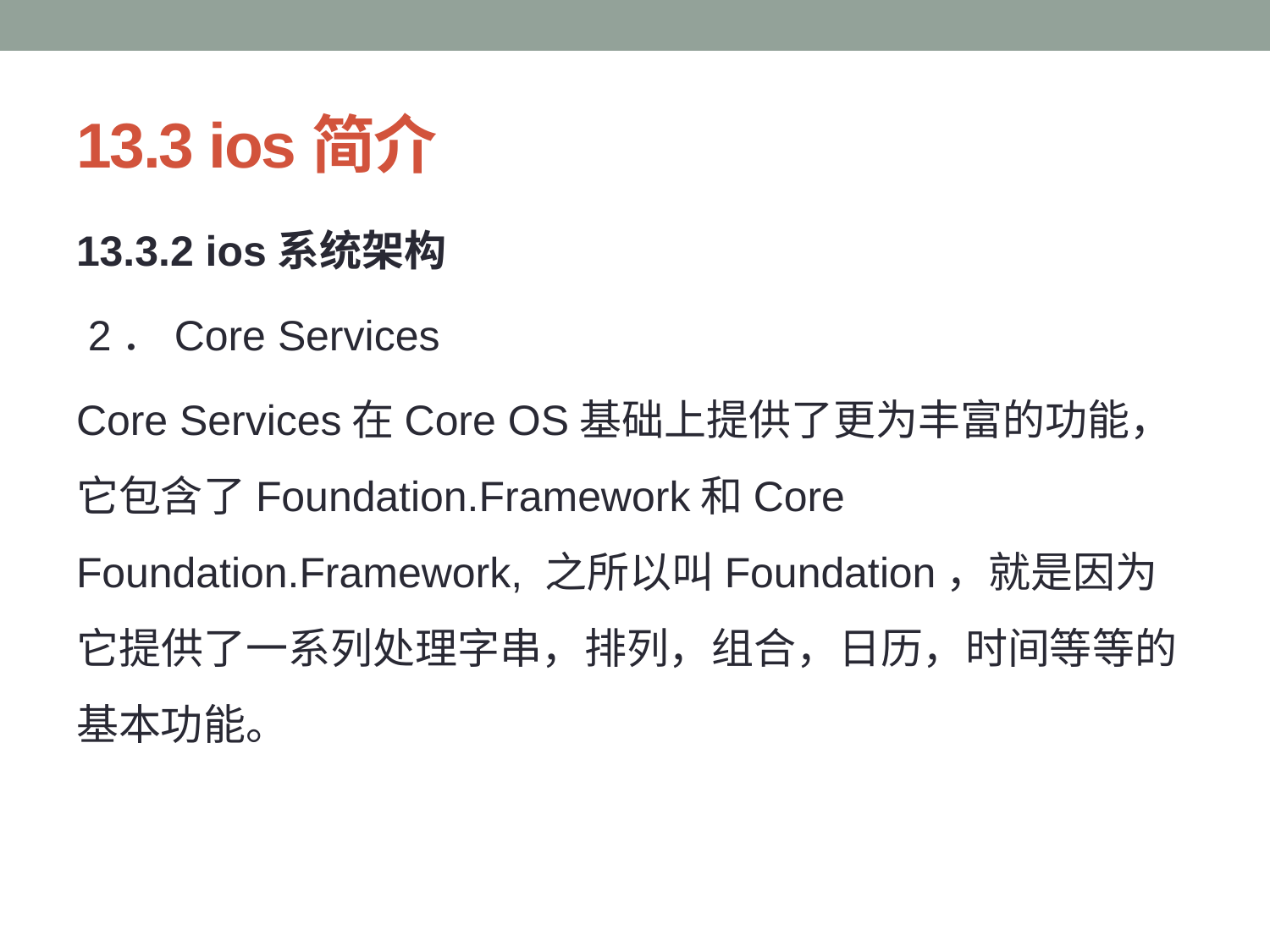

# 13.3 ios简介
13.3.2 ios系统架构
 2．Core Services
Core Services在Core OS基础上提供了更为丰富的功能，它包含了Foundation.Framework和Core Foundation.Framework, 之所以叫Foundation，就是因为它提供了一系列处理字串，排列，组合，日历，时间等等的基本功能。